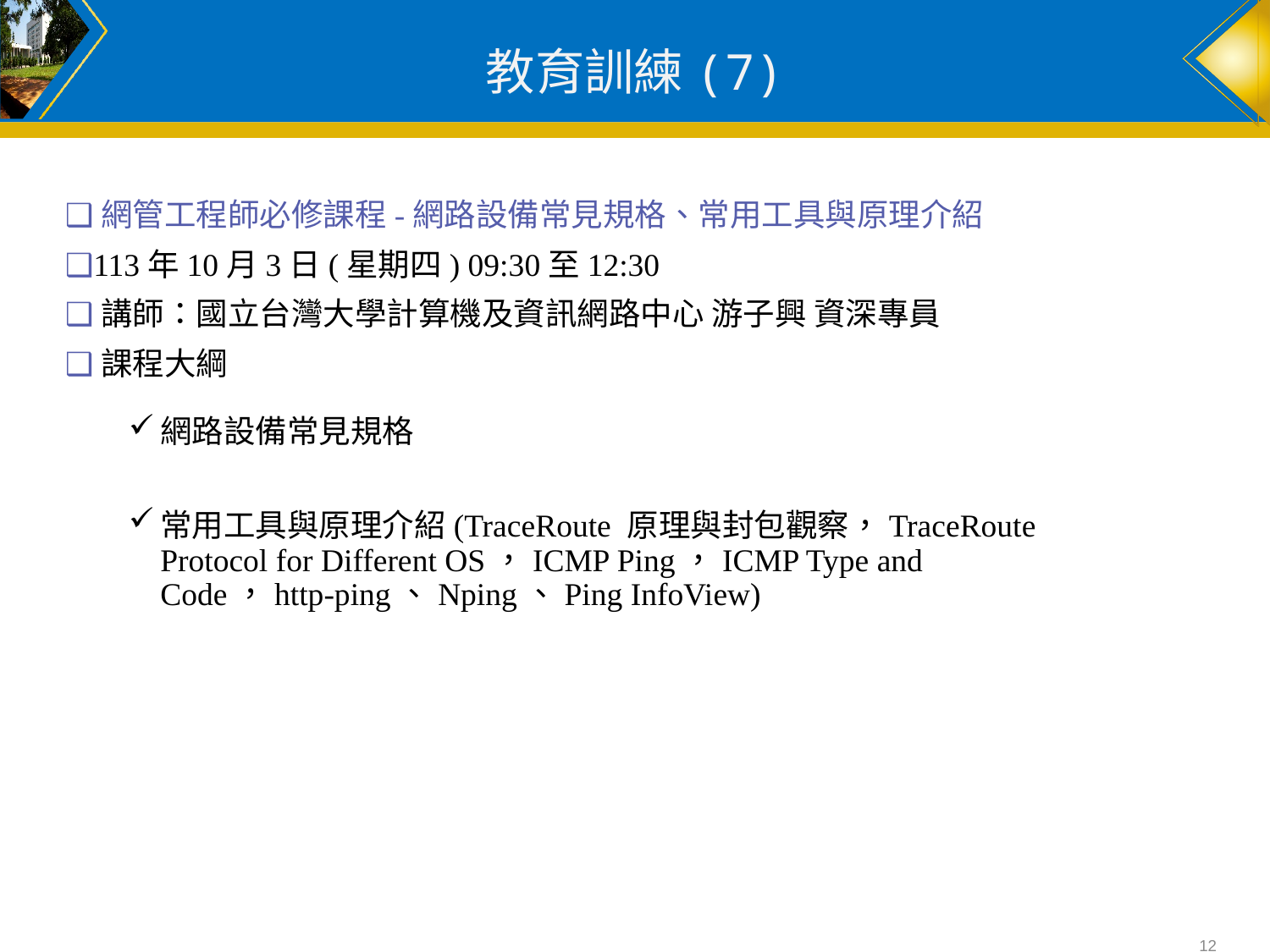

# 教育訓練(7)
❑網管工程師必修課程-網路設備常見規格、常用工具與原理介紹

❑113年10月3日(星期四) 09:30至12:30

❑講師：國立台灣大學計算機及資訊網路中心 游子興 資深專員

❑課程大綱

網路設備常見規格

常用工具與原理介紹(TraceRoute 原理與封包觀察，TraceRoute Protocol for Different OS，ICMP Ping，ICMP Type and Code，http-ping、Nping、Ping InfoView)

12